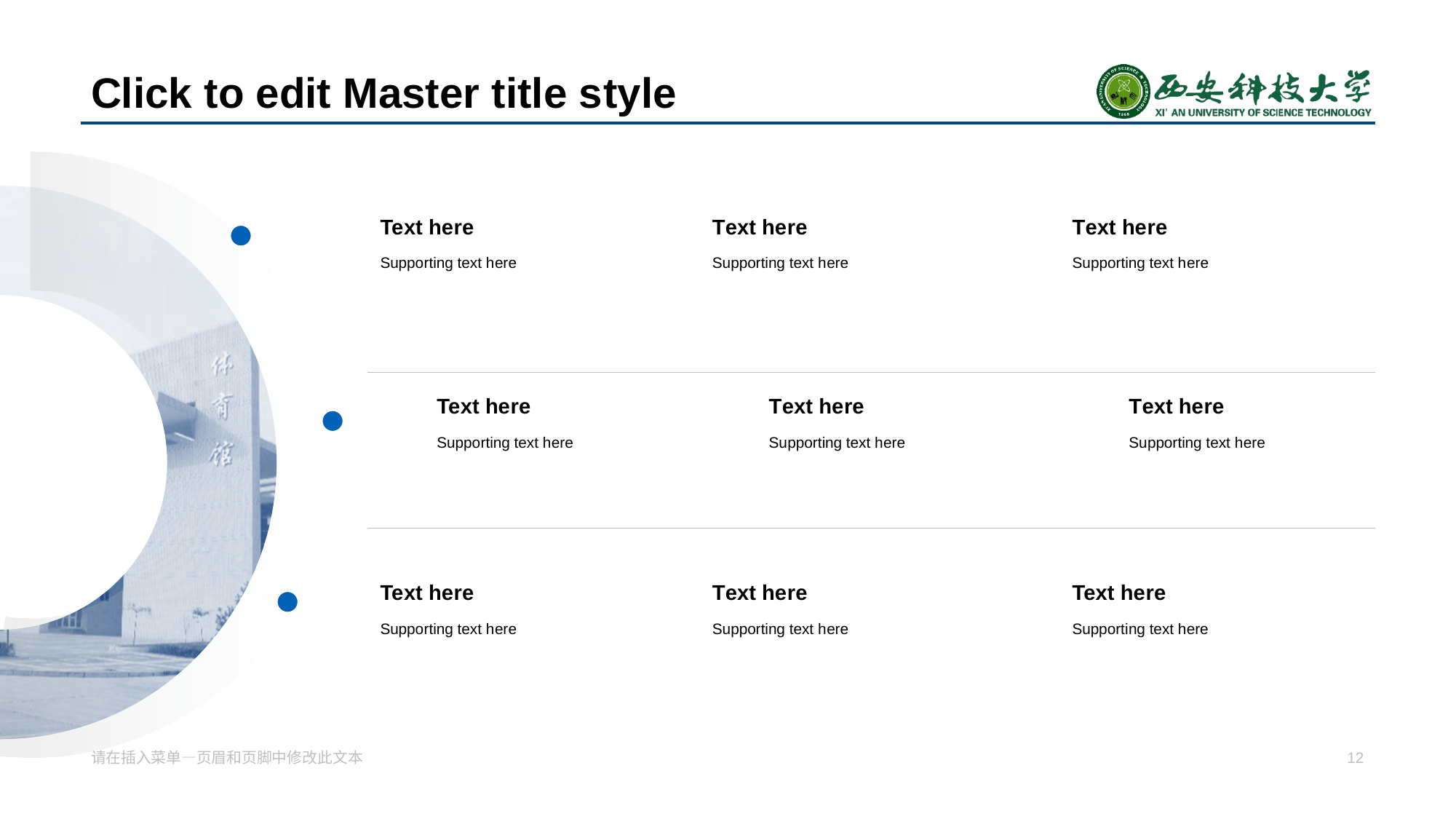

# Click to edit Master title s tyle

Te xt he re
T ext he re
T ext he re

Suppo rting text h ere
Su pporting text h ere
Su pporting text h ere

Te xt he re
T ext he re
T ext he re

Suppo rting text h ere
Su pporting text h ere
Su pporting text h ere
Te xt he re
T ext he re
Text  he re

Suppo rting text h ere
Su pporting text h ere
Supporti ng text h ere
请在插入菜单—页眉和页脚中修改 此文本
12